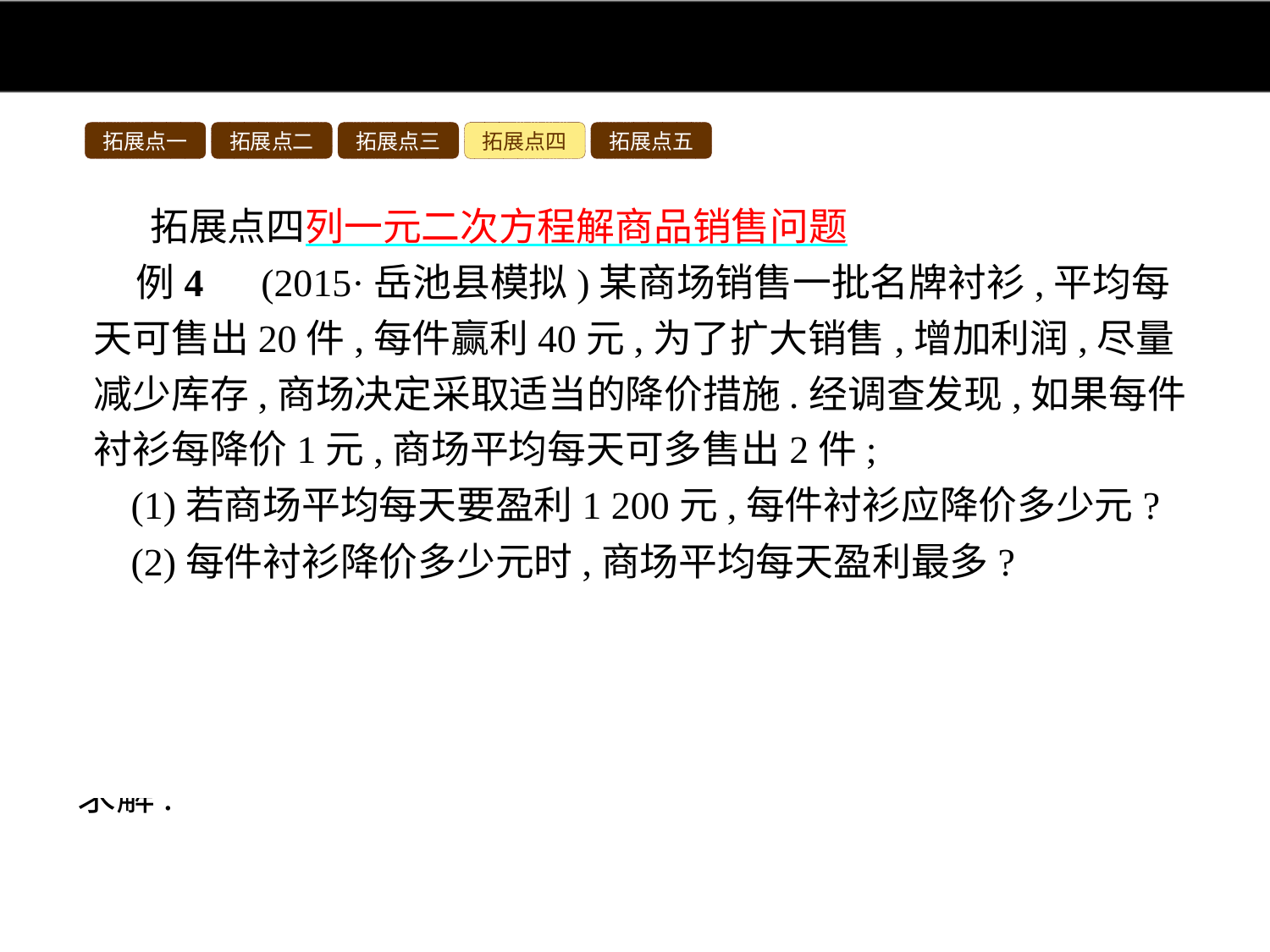

拓展点一
拓展点二
拓展点三
拓展点四
拓展点五
拓展点四列一元二次方程解商品销售问题
例4　(2015·岳池县模拟)某商场销售一批名牌衬衫,平均每天可售出20件,每件赢利40元,为了扩大销售,增加利润,尽量减少库存,商场决定采取适当的降价措施.经调查发现,如果每件衬衫每降价1元,商场平均每天可多售出2件;
(1)若商场平均每天要盈利1 200元,每件衬衫应降价多少元?
(2)每件衬衫降价多少元时,商场平均每天盈利最多?
分析:此题属于经营问题,若设每件衬衫应降价x元,则每件所得利润为(40-x)元,但每天多售出2x件,即售出件数为(20+2x)件,因此每天赢利为(40-x)(20+2x)元,进而可根据题意列出方程求解.